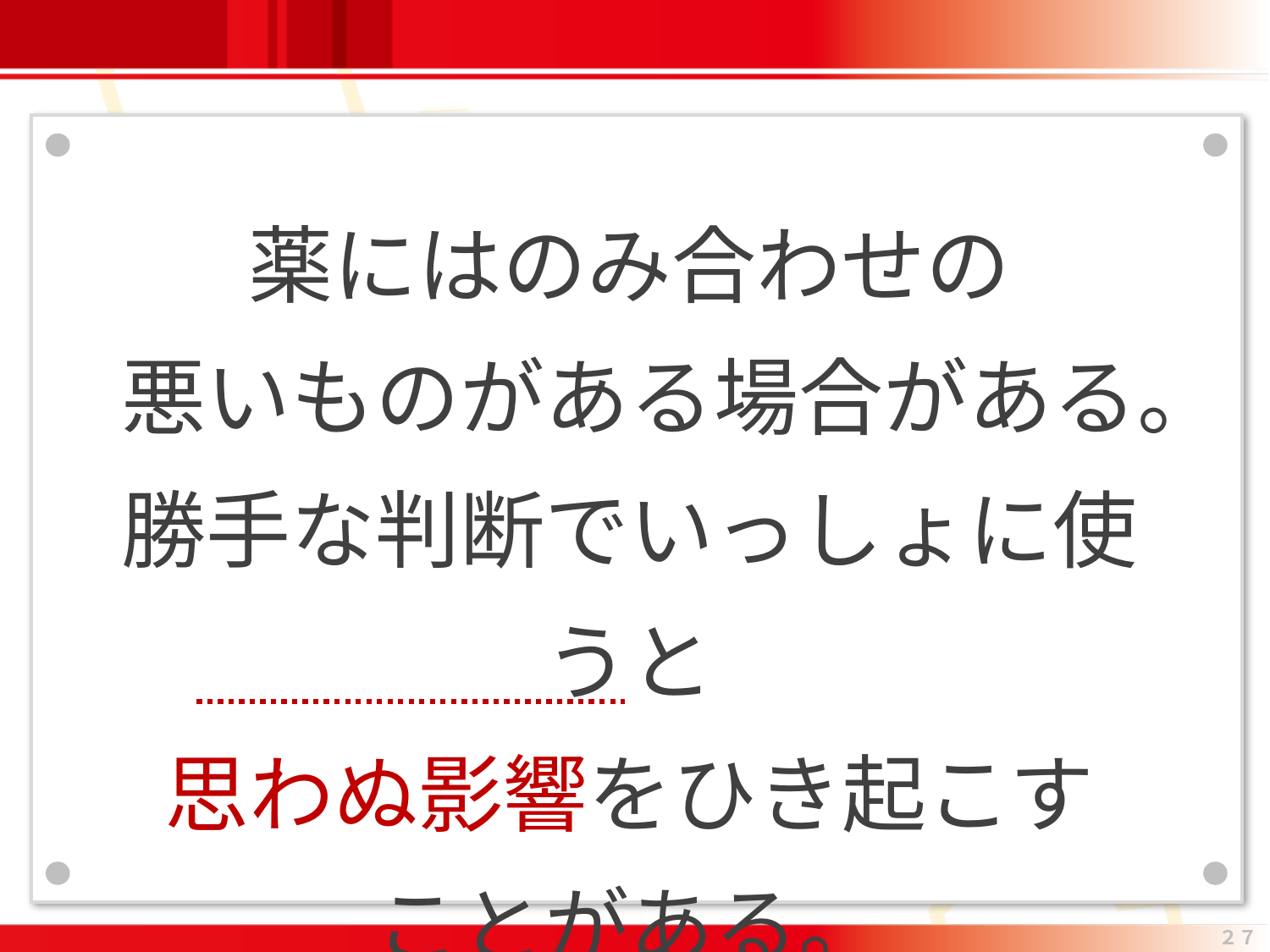

薬にはのみ合わせの
悪いものがある場合がある。
勝手な判断でいっしょに使うと
思わぬ影響をひき起こす
ことがある。
２７